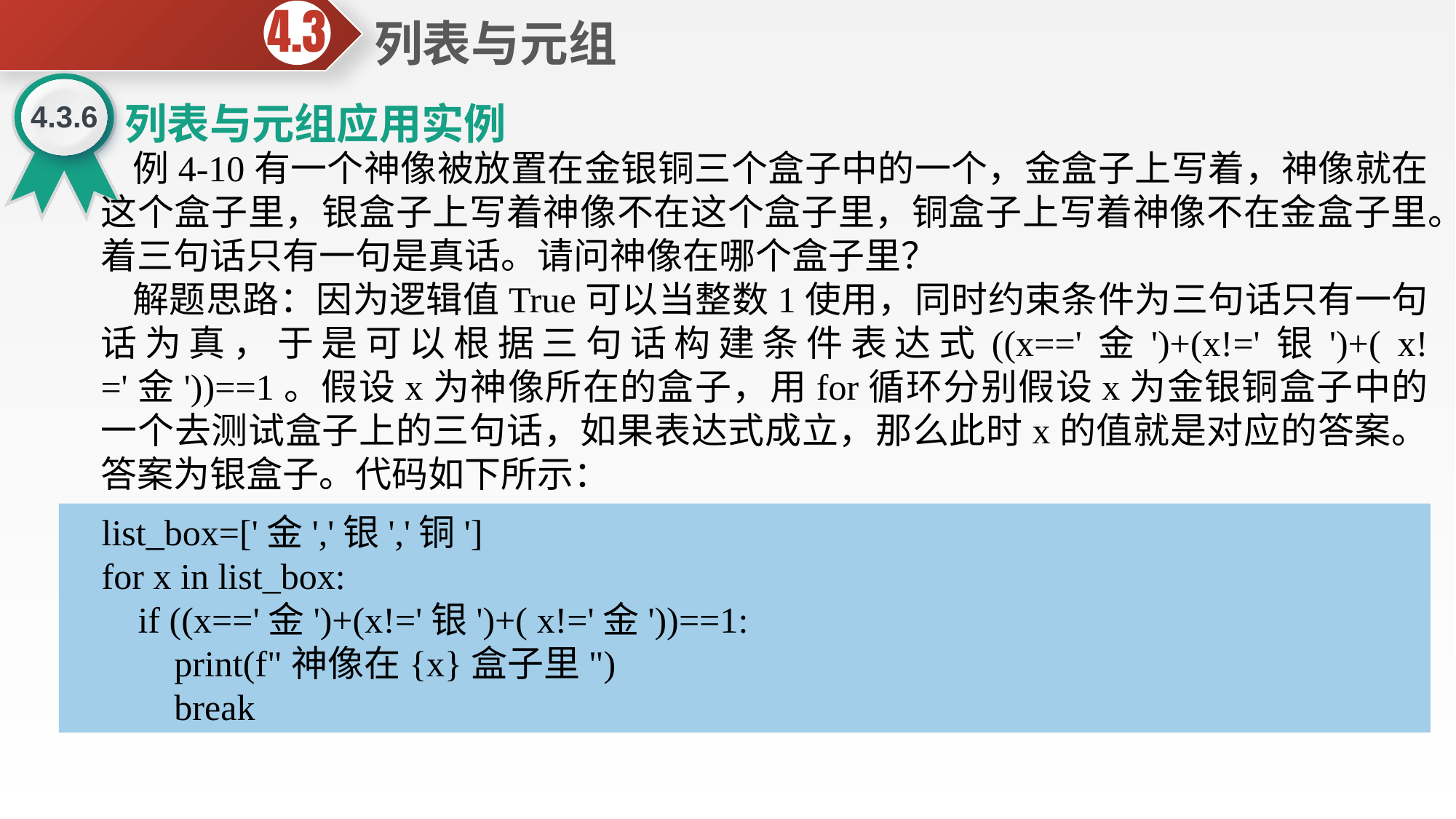

列表与元组

4.3

4.3.6
列表与元组应用实例
例4-10有一个神像被放置在金银铜三个盒子中的一个，金盒子上写着，神像就在这个盒子里，银盒子上写着神像不在这个盒子里，铜盒子上写着神像不在金盒子里。着三句话只有一句是真话。请问神像在哪个盒子里？
解题思路：因为逻辑值True可以当整数1使用，同时约束条件为三句话只有一句话为真，于是可以根据三句话构建条件表达式((x=='金')+(x!='银')+( x!='金'))==1。假设x为神像所在的盒子，用for循环分别假设x为金银铜盒子中的一个去测试盒子上的三句话，如果表达式成立，那么此时x的值就是对应的答案。答案为银盒子。代码如下所示：
list_box=['金','银','铜']
for x in list_box:
    if ((x=='金')+(x!='银')+( x!='金'))==1:
        print(f"神像在{x}盒子里")
        break